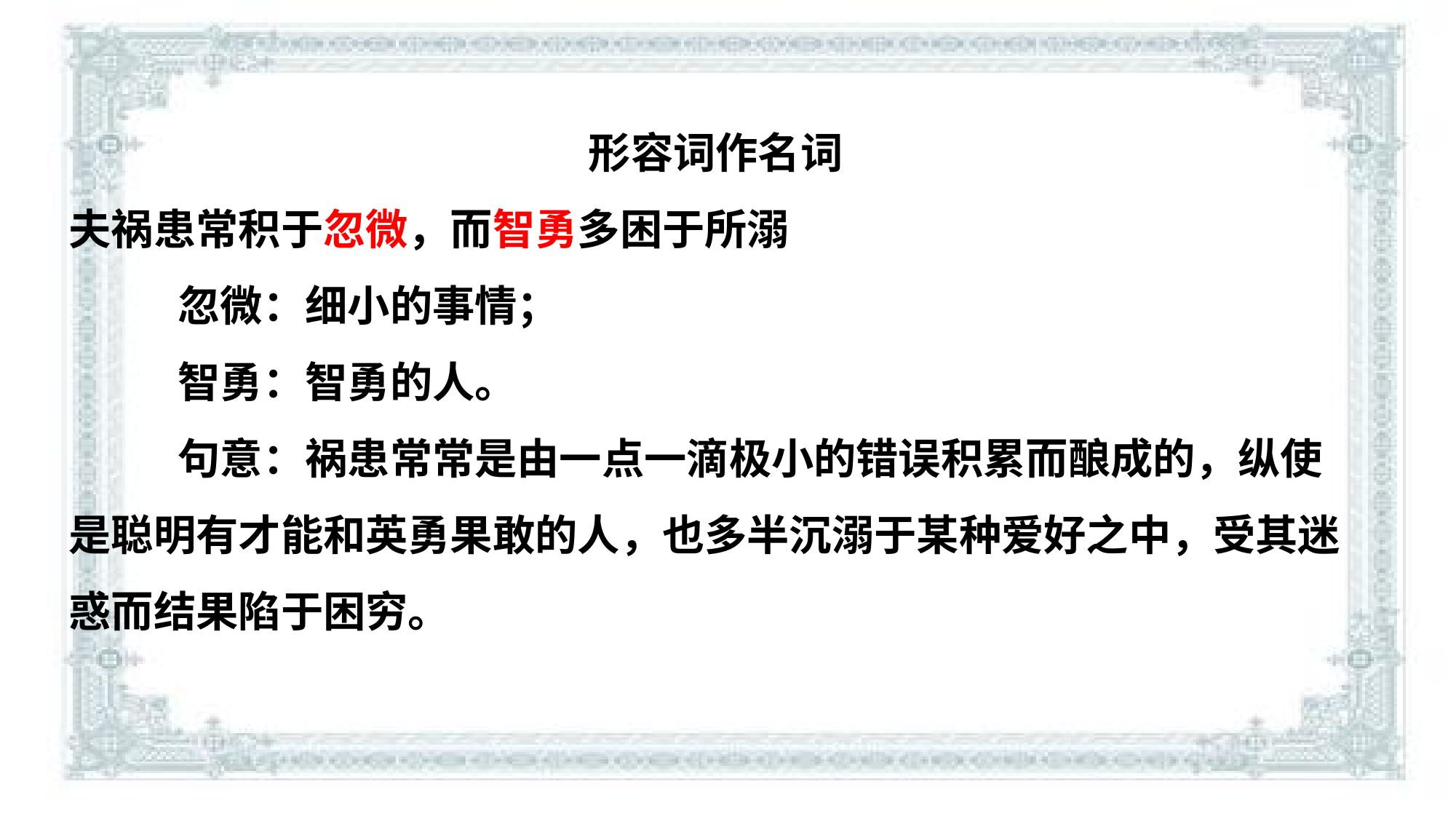

形容词作名词
夫祸患常积于忽微，而智勇多困于所溺
	忽微：细小的事情；
	智勇：智勇的人。
	句意：祸患常常是由一点一滴极小的错误积累而酿成的，纵使是聪明有才能和英勇果敢的人，也多半沉溺于某种爱好之中，受其迷惑而结果陷于困穷。